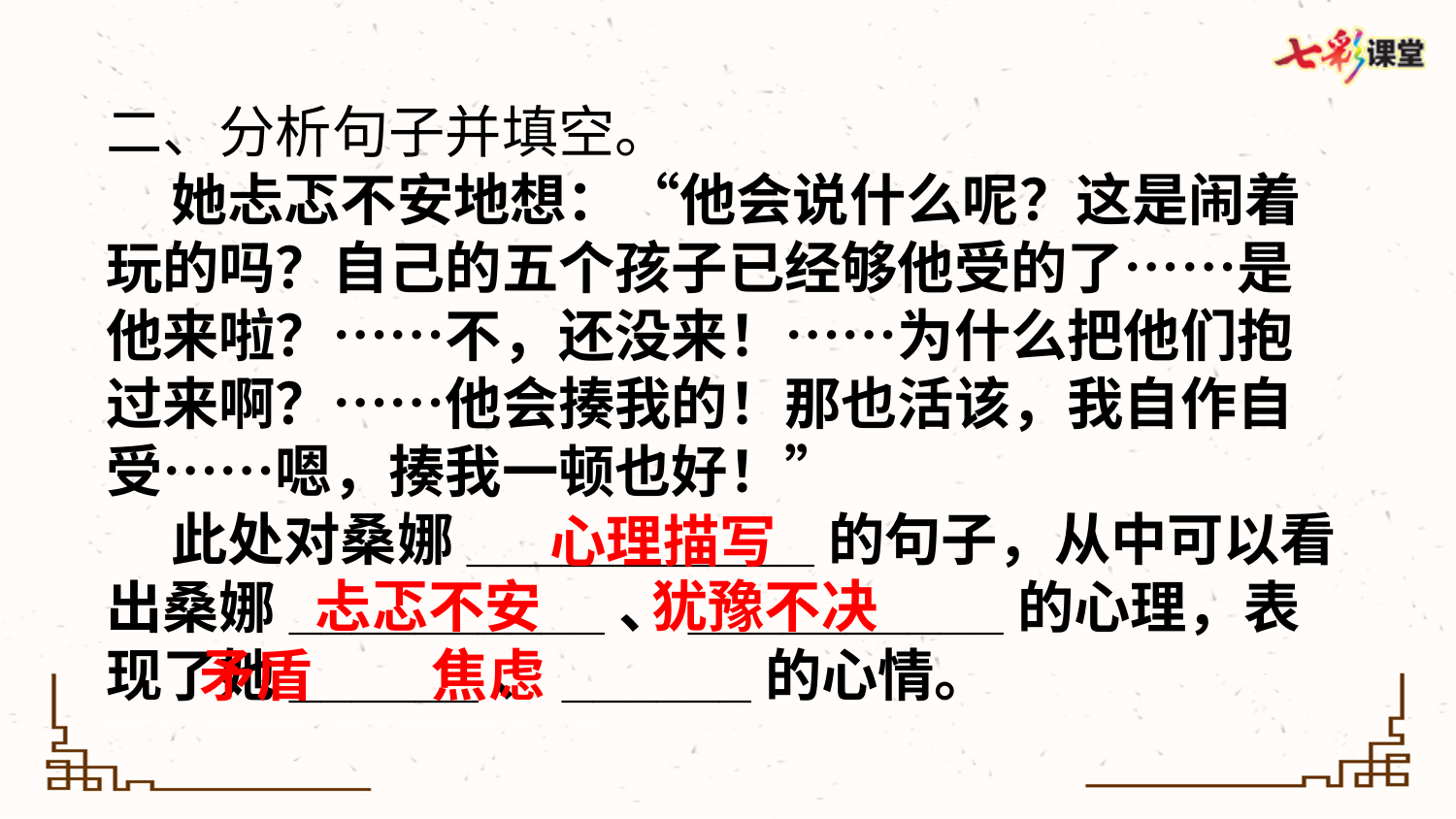

二、分析句子并填空。
    她忐忑不安地想：“他会说什么呢？这是闹着玩的吗？自己的五个孩子已经够他受的了……是他来啦？……不，还没来！……为什么把他们抱过来啊？……他会揍我的！那也活该，我自作自受……嗯，揍我一顿也好！”
    此处对桑娜___________的句子，从中可以看出桑娜__________、__________的心理，表现了她______、______的心情。
心理描写
忐忑不安
犹豫不决
矛盾
焦虑